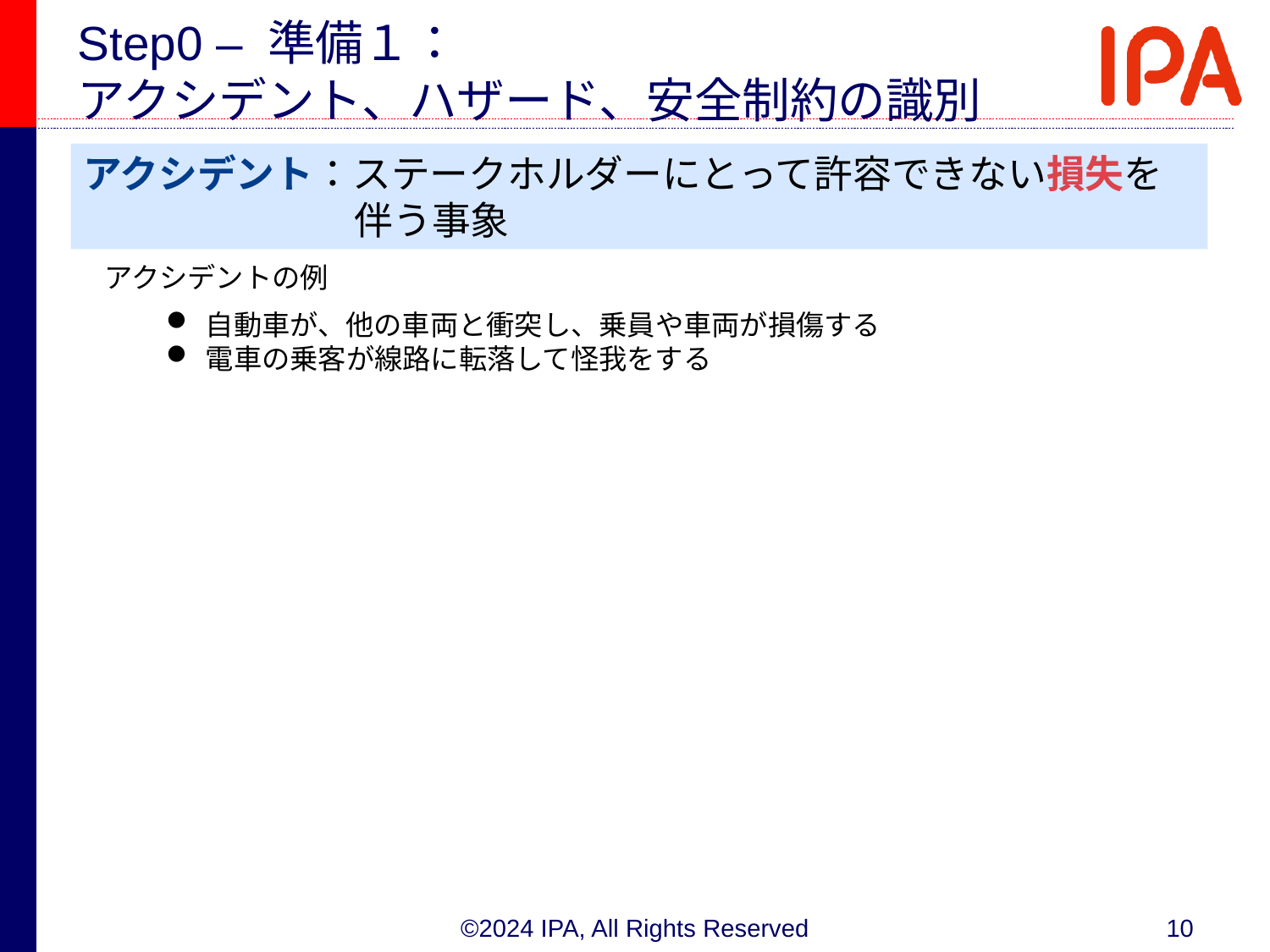

# Step0 – 準備１： アクシデント、ハザード、安全制約の識別
アクシデント：ステークホルダーにとって許容できない損失を
　　　　　　　伴う事象
アクシデントの例
自動車が、他の車両と衝突し、乗員や車両が損傷する
電車の乗客が線路に転落して怪我をする
©2024 IPA, All Rights Reserved
10